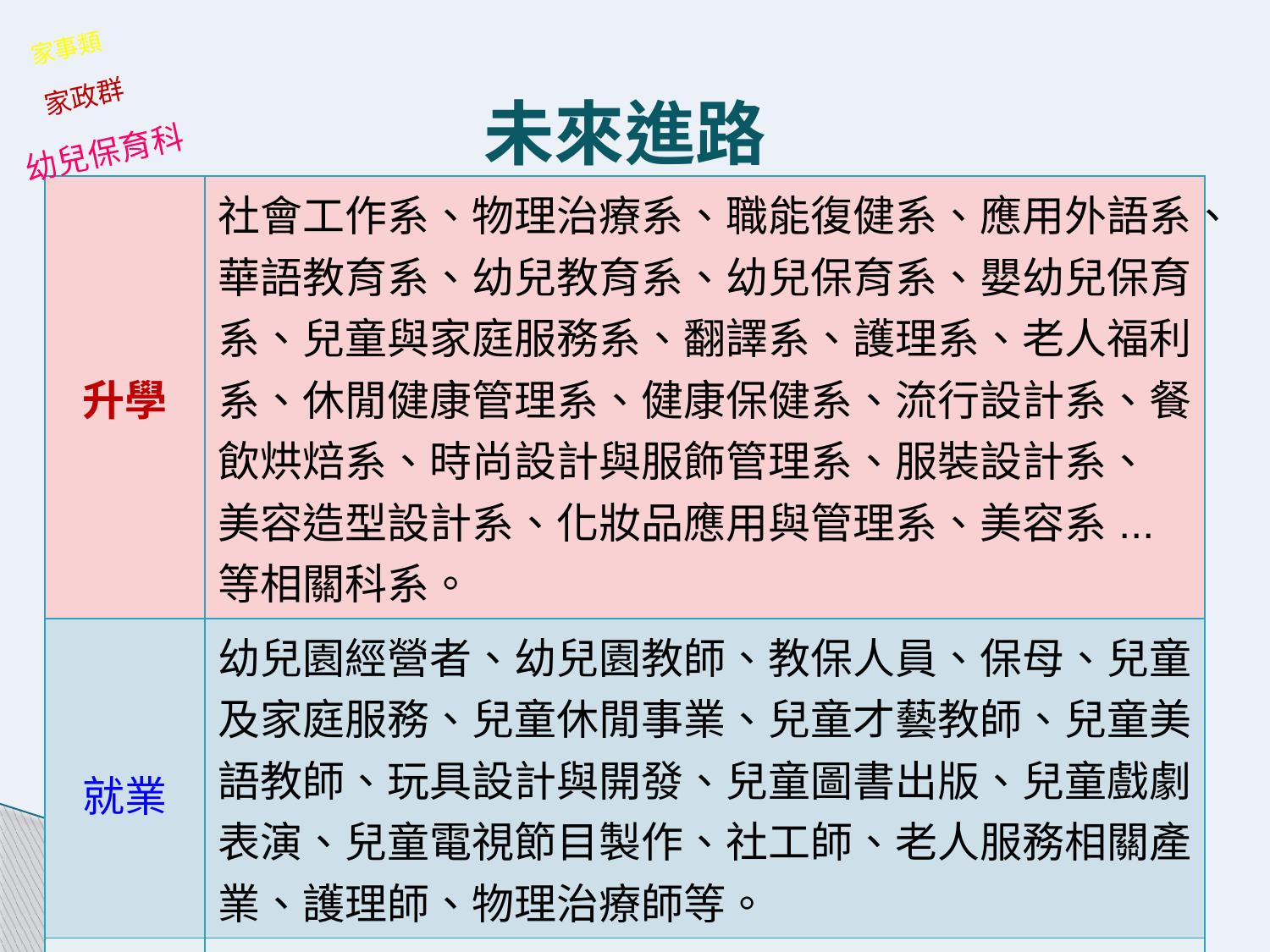

家事類

家政群
未來進路
幼兒保育科
| 升學 | 社會工作系、物理治療系、職能復健系、應用外語系、華語教育系、幼兒教育系、幼兒保育系、嬰幼兒保育系、兒童與家庭服務系、翻譯系、護理系、老人福利系、休閒健康管理系、健康保健系、流行設計系、餐飲烘焙系、時尚設計與服飾管理系、服裝設計系、 美容造型設計系、化妝品應用與管理系、美容系...等相關科系。 |
| --- | --- |
| 就業 | 幼兒園經營者、幼兒園教師、教保人員、保母、兒童及家庭服務、兒童休閒事業、兒童才藝教師、兒童美語教師、玩具設計與開發、兒童圖書出版、兒童戲劇表演、兒童電視節目製作、社工師、老人服務相關產業、護理師、物理治療師等。 |
| 證照 | 門市服務檢定、電腦軟體應用、未來可考保母證照、 幼教教師證照 |